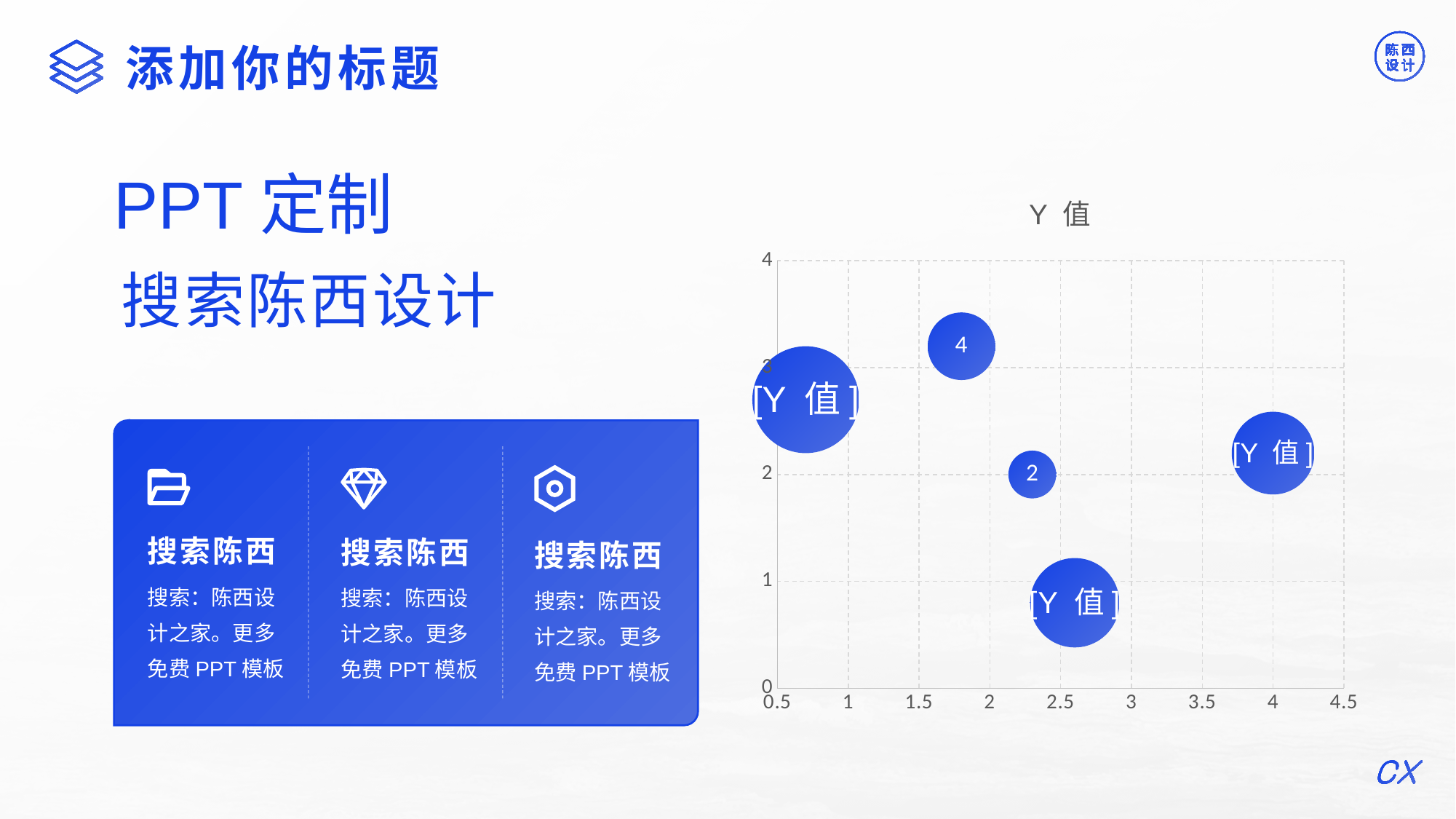

©版权所有：陈西设计之家(微信号：2090298045）
©版权所属公司：合肥陈西文化传媒科技有限公司

添加你的标题

PPT定制

### Chart: Y 值

| Category | Y 值 |
|---|---|
搜索陈西设计

搜索陈西
搜索：陈西设计之家。更多免费PPT模板

搜索陈西
搜索：陈西设计之家。更多免费PPT模板

搜索陈西
搜索：陈西设计之家。更多免费PPT模板

©版权所有：陈西设计之家(微信号：2090298045）
©版权所属公司：合肥陈西文化传媒科技有限公司